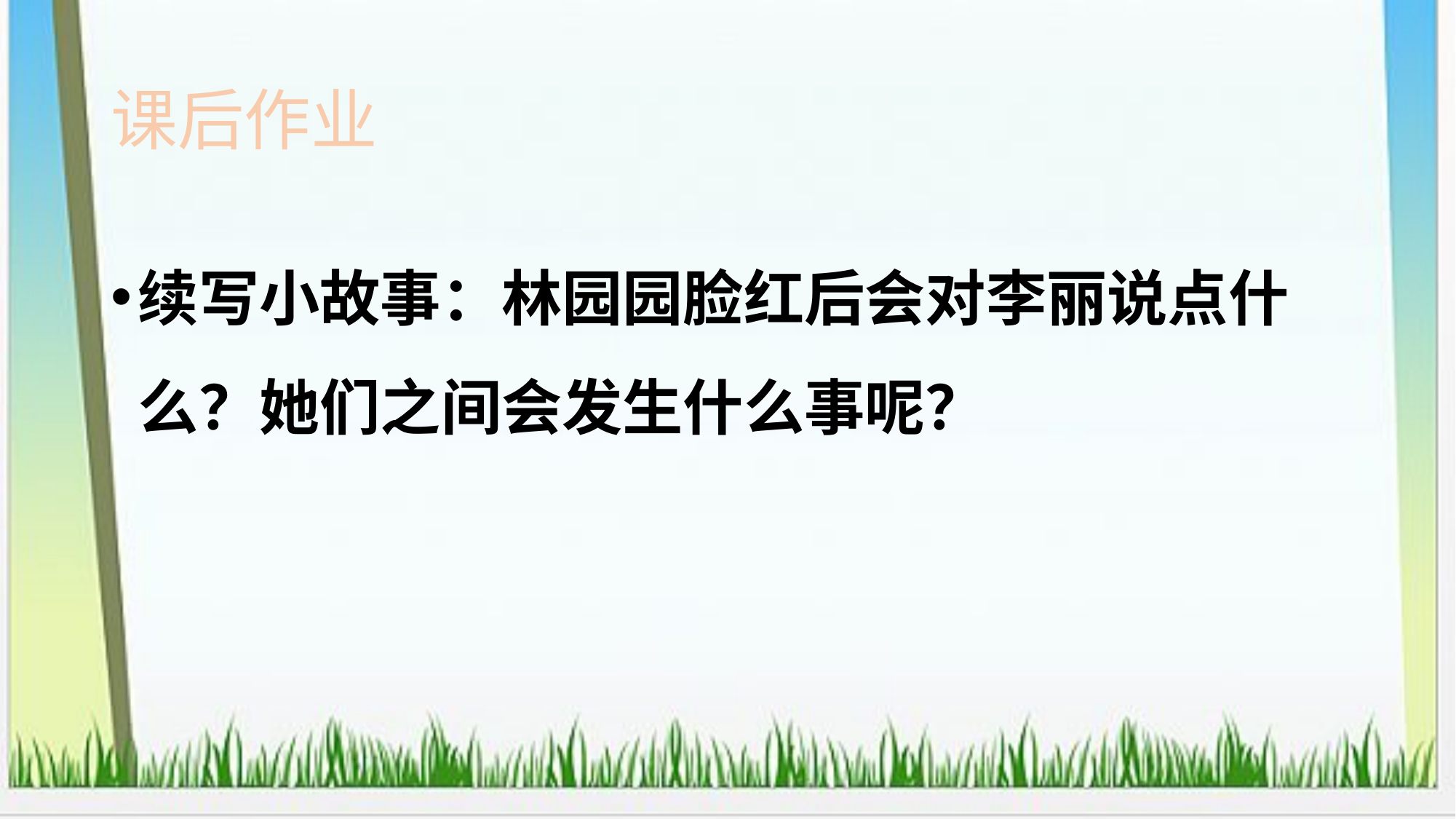

# 课后作业
续写小故事：林园园脸红后会对李丽说点什么？她们之间会发生什么事呢？